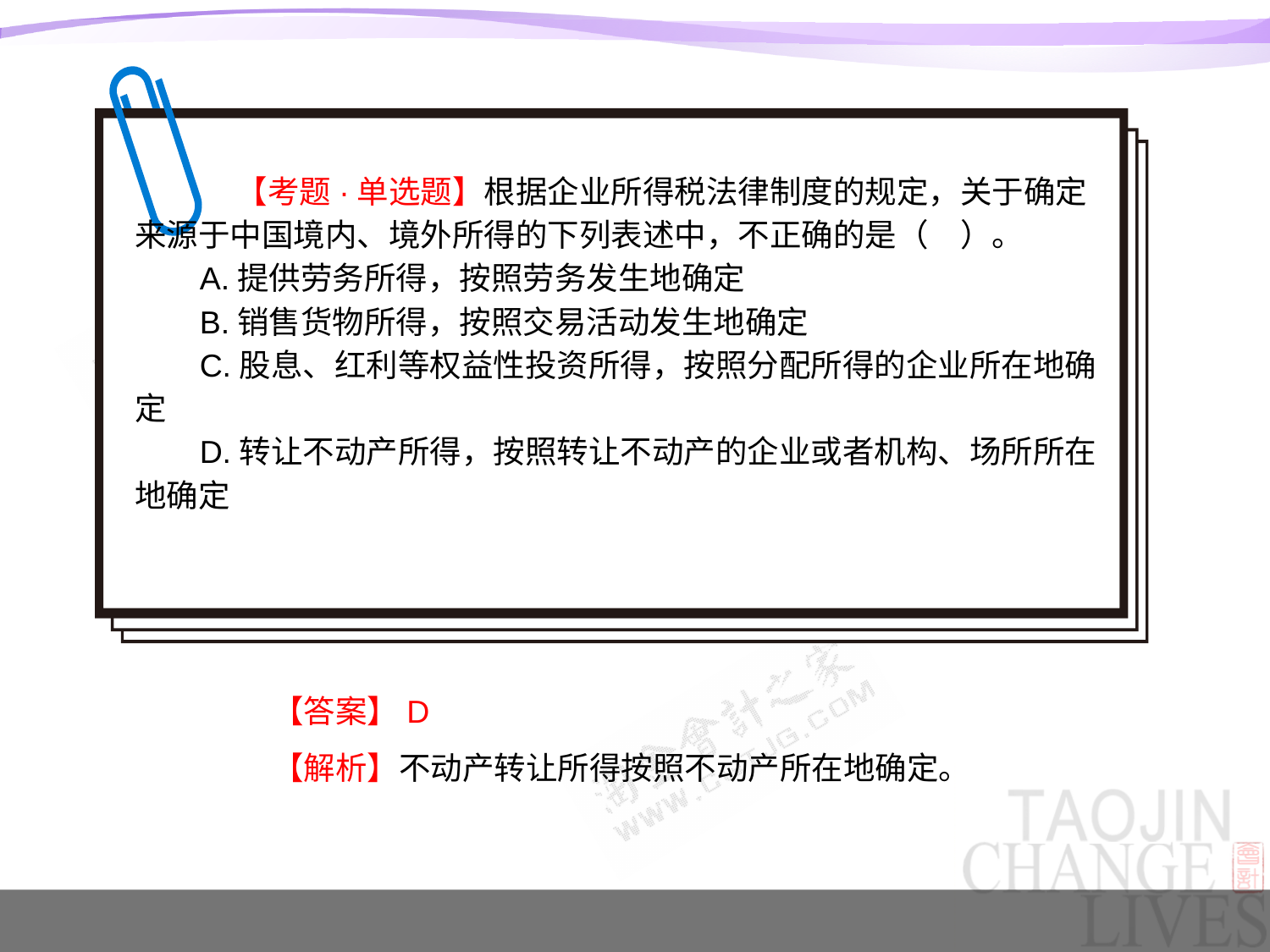

【考题·单选题】根据企业所得税法律制度的规定，关于确定来源于中国境内、境外所得的下列表述中，不正确的是（　）。
A.提供劳务所得，按照劳务发生地确定
B.销售货物所得，按照交易活动发生地确定
C.股息、红利等权益性投资所得，按照分配所得的企业所在地确定
D.转让不动产所得，按照转让不动产的企业或者机构、场所所在地确定
【答案】D
【解析】不动产转让所得按照不动产所在地确定。